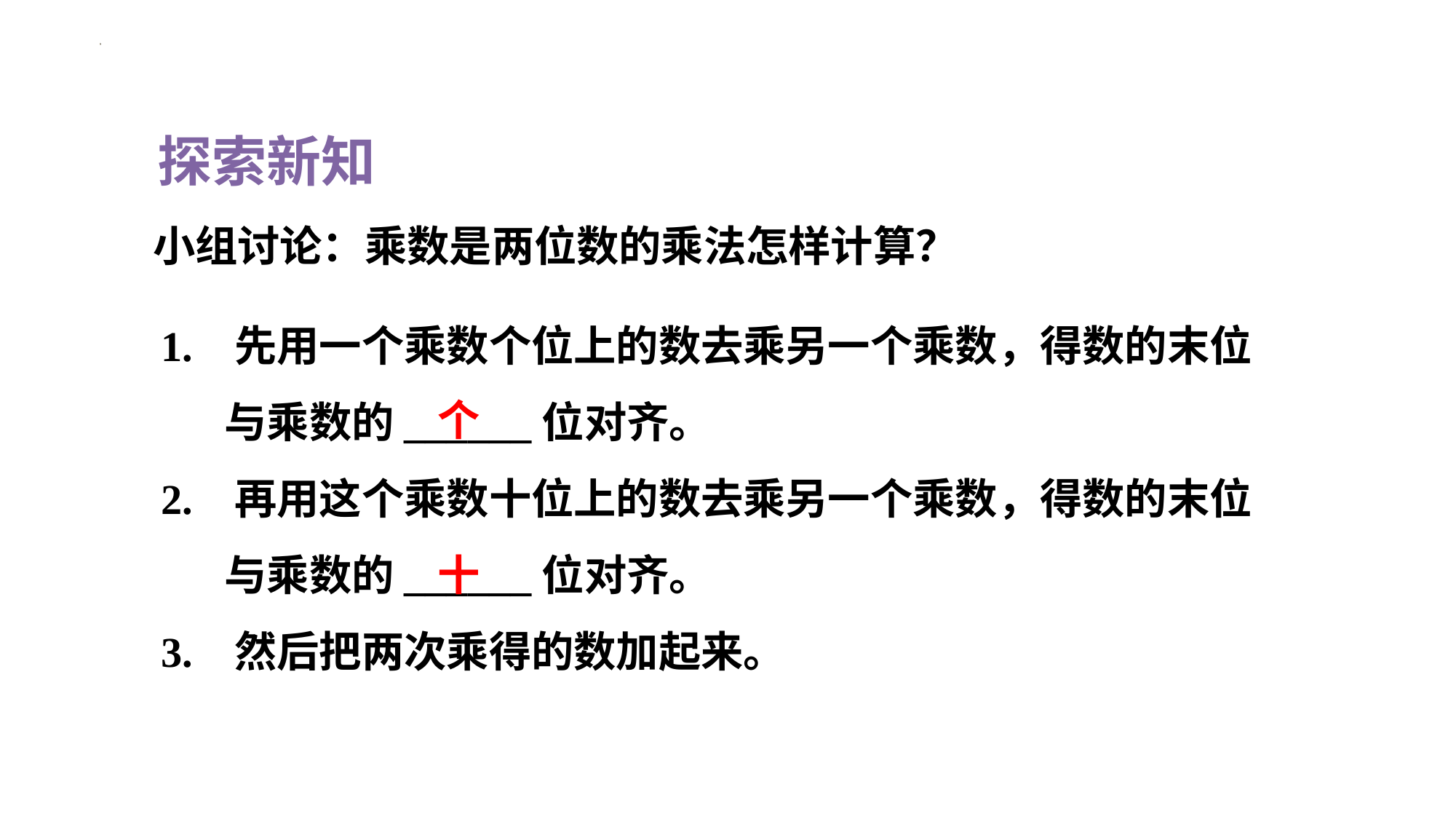

探索新知
小组讨论：乘数是两位数的乘法怎样计算？
1.   先用一个乘数个位上的数去乘另一个乘数，得数的末位与乘数的______位对齐。
2.   再用这个乘数十位上的数去乘另一个乘数，得数的末位与乘数的______位对齐。
3.   然后把两次乘得的数加起来。
个
十